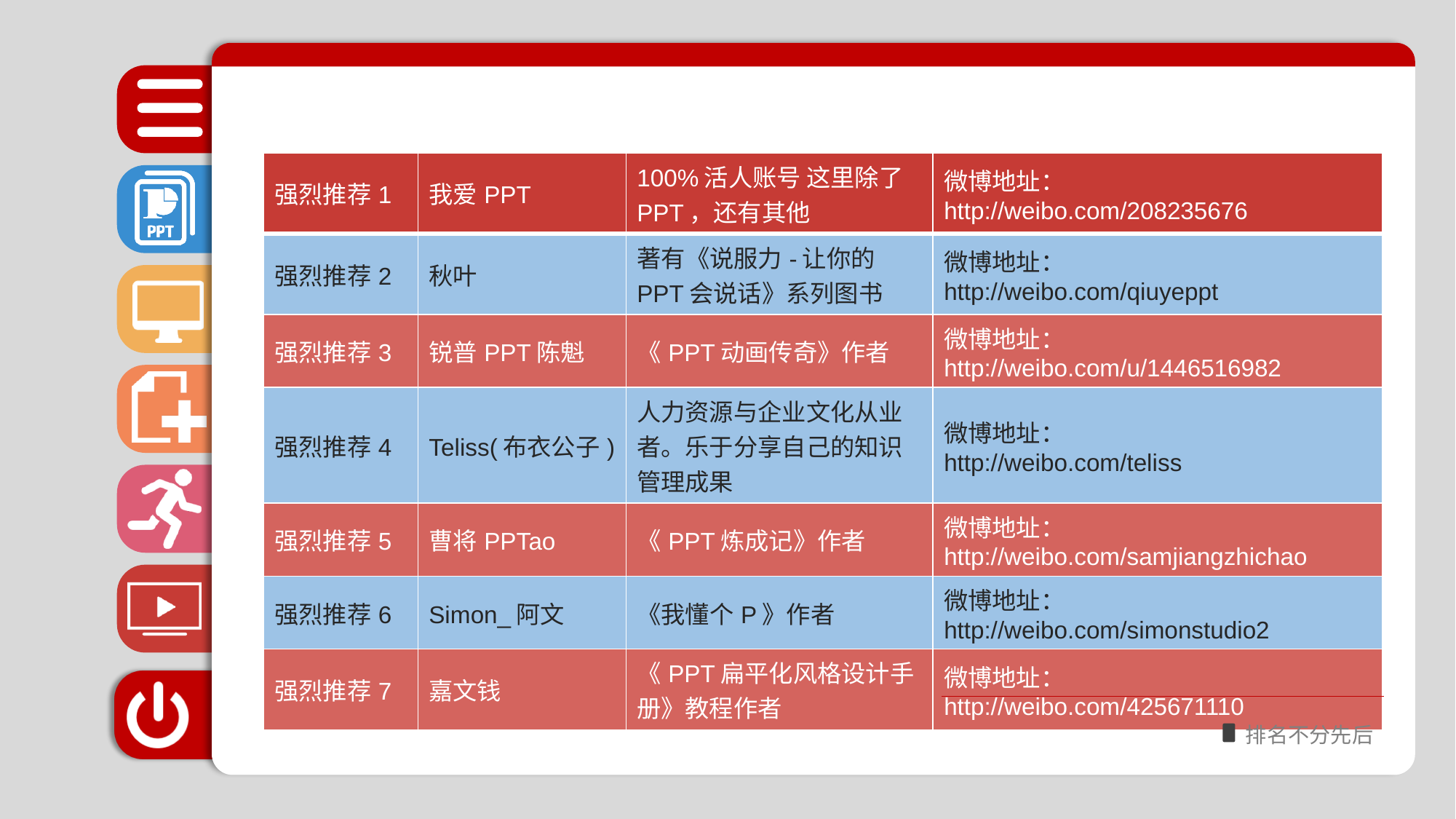

| 强烈推荐1 | 我爱PPT | 100%活人账号 这里除了PPT，还有其他 | 微博地址： http://weibo.com/208235676 |
| --- | --- | --- | --- |
| 强烈推荐2 | 秋叶 | 著有《说服力-让你的PPT会说话》系列图书 | 微博地址： http://weibo.com/qiuyeppt |
| 强烈推荐3 | 锐普PPT陈魁 | 《PPT动画传奇》作者 | 微博地址： http://weibo.com/u/1446516982 |
| 强烈推荐4 | Teliss(布衣公子) | 人力资源与企业文化从业者。乐于分享自己的知识管理成果 | 微博地址： http://weibo.com/teliss |
| 强烈推荐5 | 曹将PPTao | 《PPT炼成记》作者 | 微博地址： http://weibo.com/samjiangzhichao |
| 强烈推荐6 | Simon\_阿文 | 《我懂个P》作者 | 微博地址： http://weibo.com/simonstudio2 |
| 强烈推荐7 | 嘉文钱 | 《PPT扁平化风格设计手册》教程作者 | 微博地址： http://weibo.com/425671110 |
排名不分先后